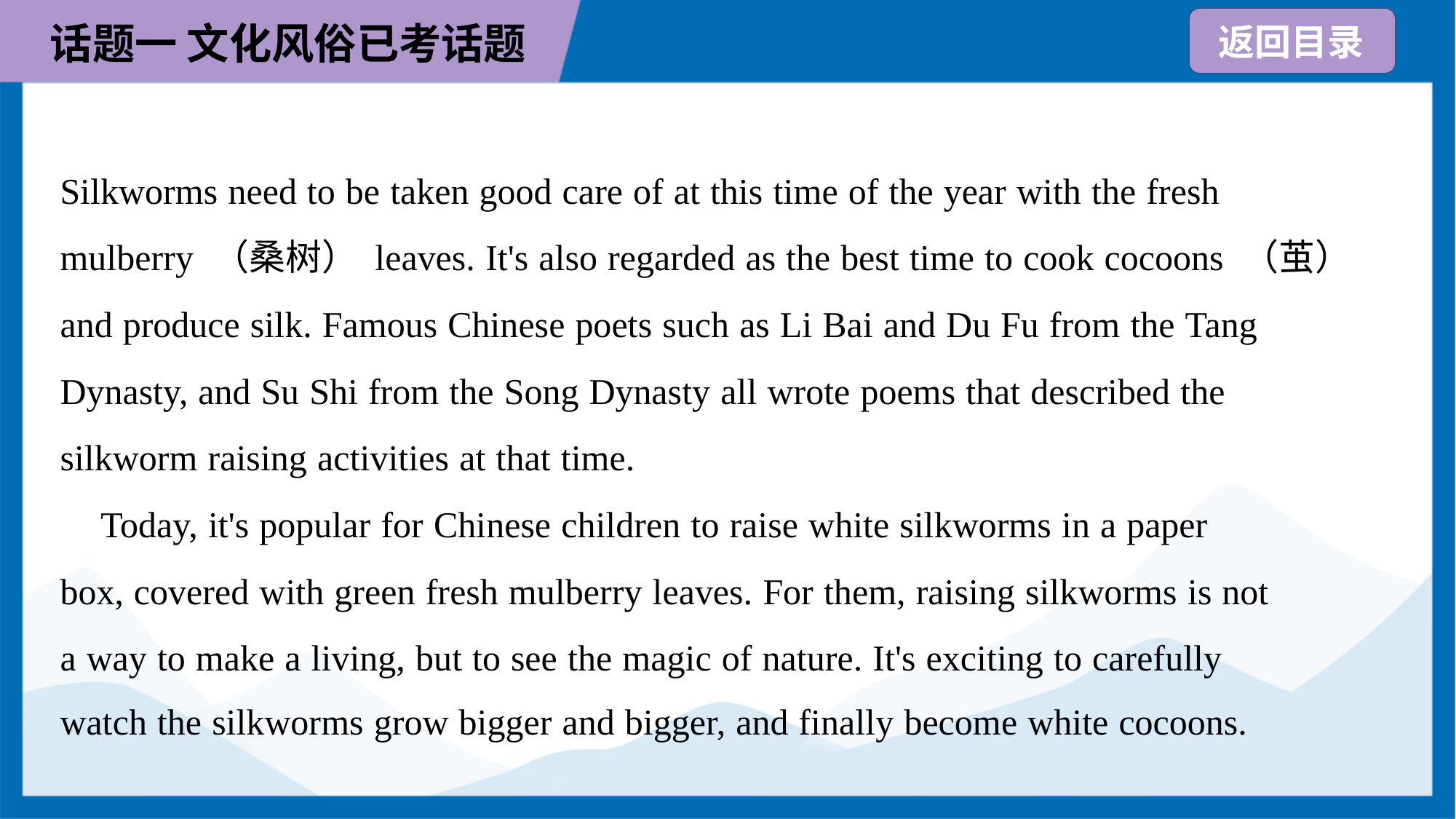

Silkworms need to be taken good care of at this time of the year with the fresh
mulberry （桑树） leaves. It's also regarded as the best time to cook cocoons （茧）
and produce silk. Famous Chinese poets such as Li Bai and Du Fu from the Tang
Dynasty, and Su Shi from the Song Dynasty all wrote poems that described the
silkworm raising activities at that time.
    Today, it's popular for Chinese children to raise white silkworms in a paper
box, covered with green fresh mulberry leaves. For them, raising silkworms is not
a way to make a living, but to see the magic of nature. It's exciting to carefully
watch the silkworms grow bigger and bigger, and finally become white cocoons.